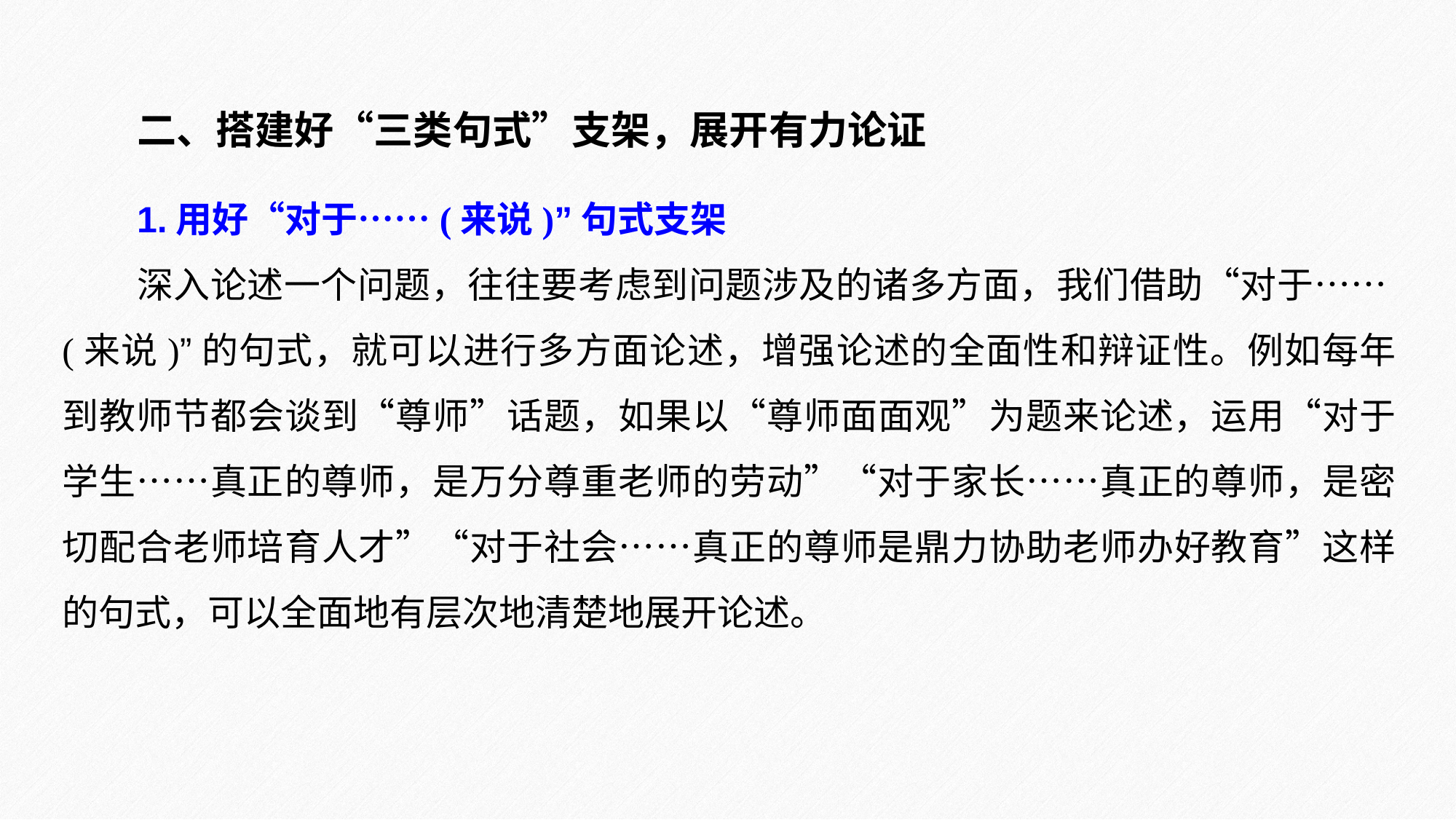

二、搭建好“三类句式”支架，展开有力论证

1.用好“对于……(来说)”句式支架
深入论述一个问题，往往要考虑到问题涉及的诸多方面，我们借助“对于……(来说)”的句式，就可以进行多方面论述，增强论述的全面性和辩证性。例如每年到教师节都会谈到“尊师”话题，如果以“尊师面面观”为题来论述，运用“对于学生……真正的尊师，是万分尊重老师的劳动”“对于家长……真正的尊师，是密切配合老师培育人才”“对于社会……真正的尊师是鼎力协助老师办好教育”这样的句式，可以全面地有层次地清楚地展开论述。